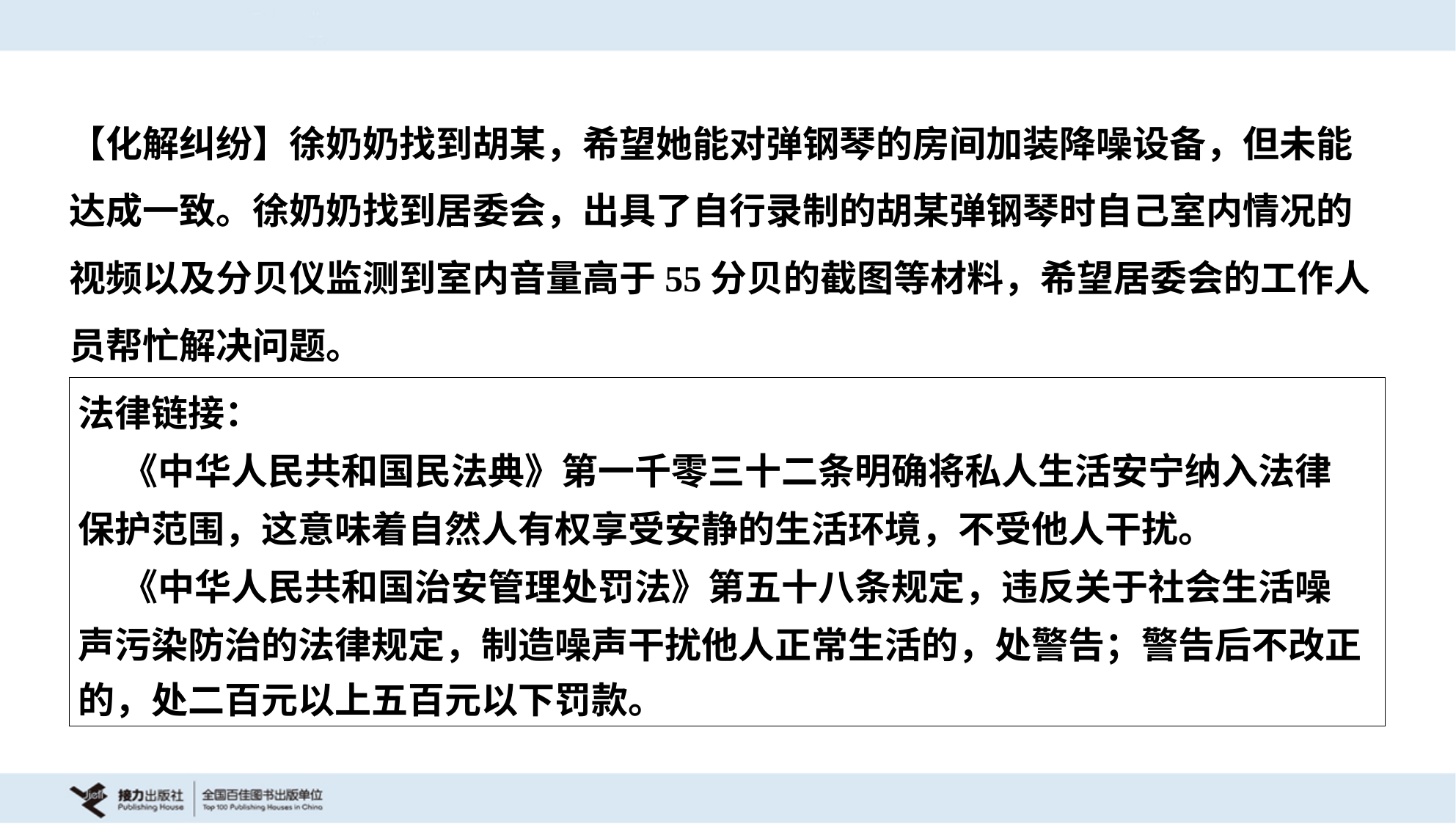

【化解纠纷】徐奶奶找到胡某，希望她能对弹钢琴的房间加装降噪设备，但未能
达成一致。徐奶奶找到居委会，出具了自行录制的胡某弹钢琴时自己室内情况的
视频以及分贝仪监测到室内音量高于55分贝的截图等材料，希望居委会的工作人
员帮忙解决问题。
| 法律链接： 《中华人民共和国民法典》第一千零三十二条明确将私人生活安宁纳入法律 保护范围，这意味着自然人有权享受安静的生活环境，不受他人干扰。 《中华人民共和国治安管理处罚法》第五十八条规定，违反关于社会生活噪 声污染防治的法律规定，制造噪声干扰他人正常生活的，处警告；警告后不改正 的，处二百元以上五百元以下罚款。 |
| --- |